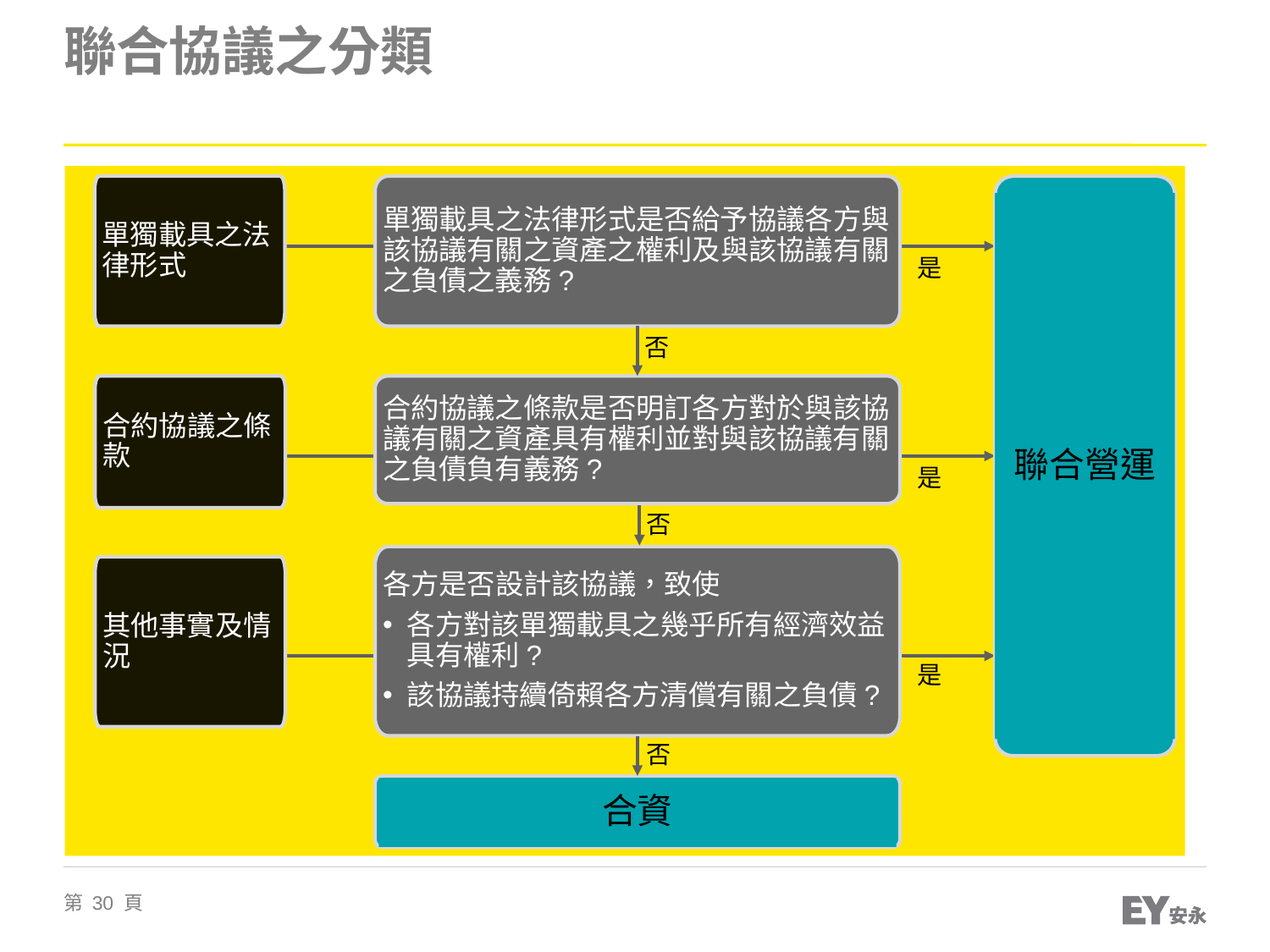

# 聯合協議之分類

單獨載具之法律形式
單獨載具之法律形式是否給予協議各方與該協議有關之資產之權利及與該協議有關之負債之義務?

聯合營運

是
否
合約協議之條款
合約協議之條款是否明訂各方對於與該協議有關之資產具有權利並對與該協議有關之負債負有義務?
是
否
各方是否設計該協議，致使
各方對該單獨載具之幾乎所有經濟效益具有權利?
該協議持續倚賴各方清償有關之負債?
其他事實及情況
是
否

合資